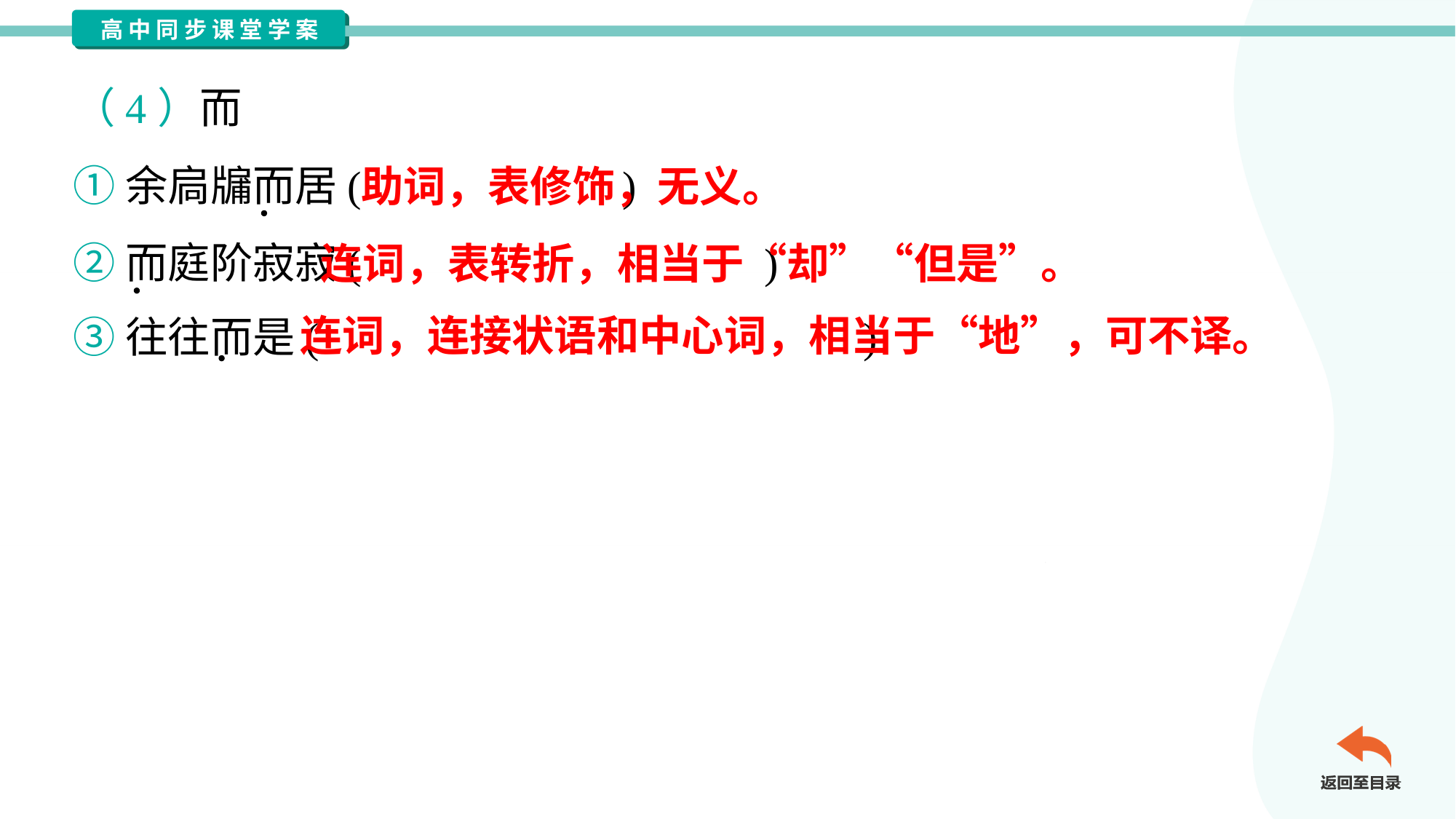

（4）而
①余扃牖而居(                      )
②而庭阶寂寂(                                  )
③往往而是(                                              )
助词，表修饰，无义。
连词，表转折，相当于“却”“但是”。

连词，连接状语和中心词，相当于“地”，可不译。